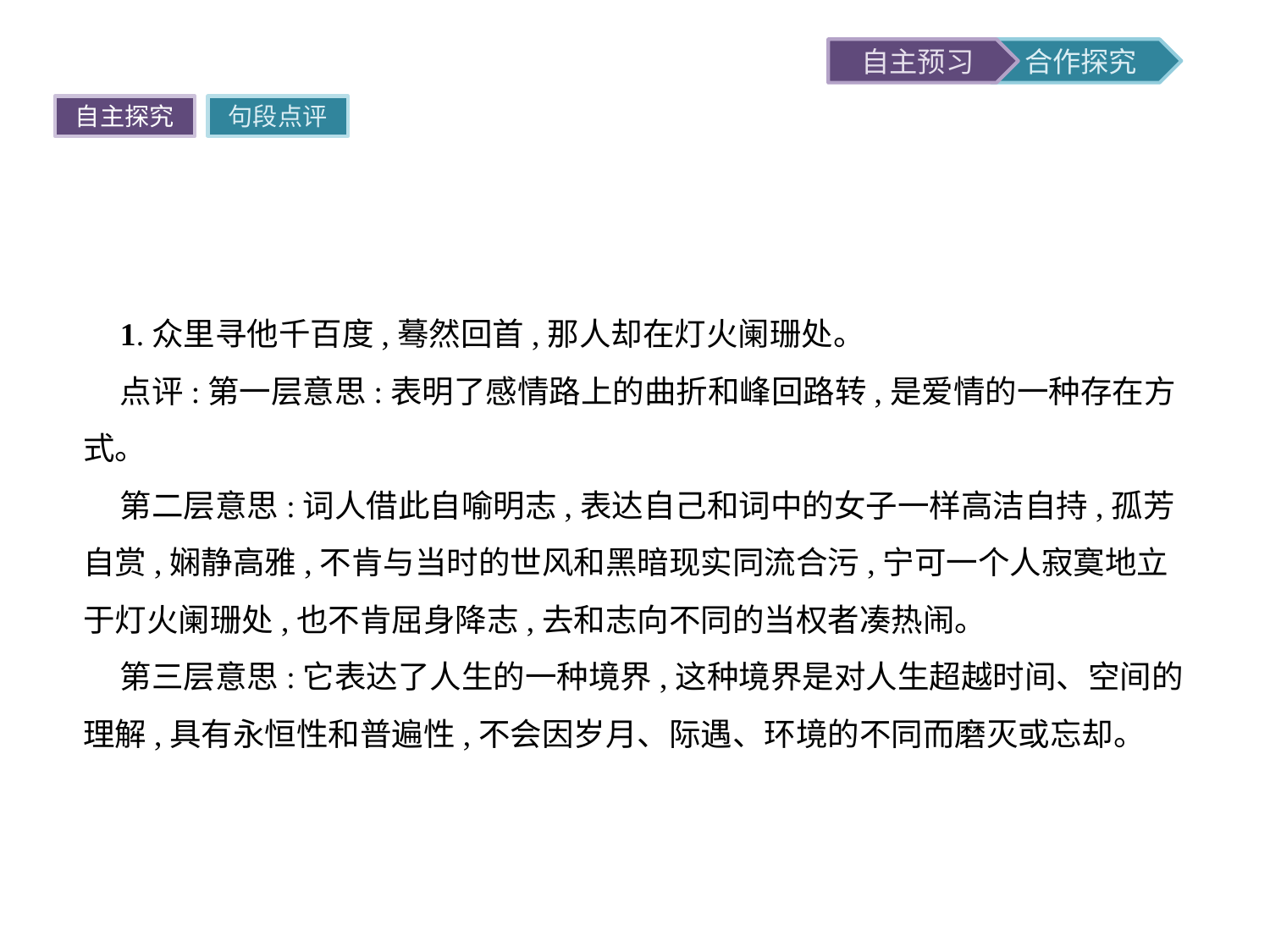

自主探究
句段点评
1.众里寻他千百度,蓦然回首,那人却在灯火阑珊处。
点评:第一层意思:表明了感情路上的曲折和峰回路转,是爱情的一种存在方式。
第二层意思:词人借此自喻明志,表达自己和词中的女子一样高洁自持,孤芳自赏,娴静高雅,不肯与当时的世风和黑暗现实同流合污,宁可一个人寂寞地立于灯火阑珊处,也不肯屈身降志,去和志向不同的当权者凑热闹。
第三层意思:它表达了人生的一种境界,这种境界是对人生超越时间、空间的理解,具有永恒性和普遍性,不会因岁月、际遇、环境的不同而磨灭或忘却。